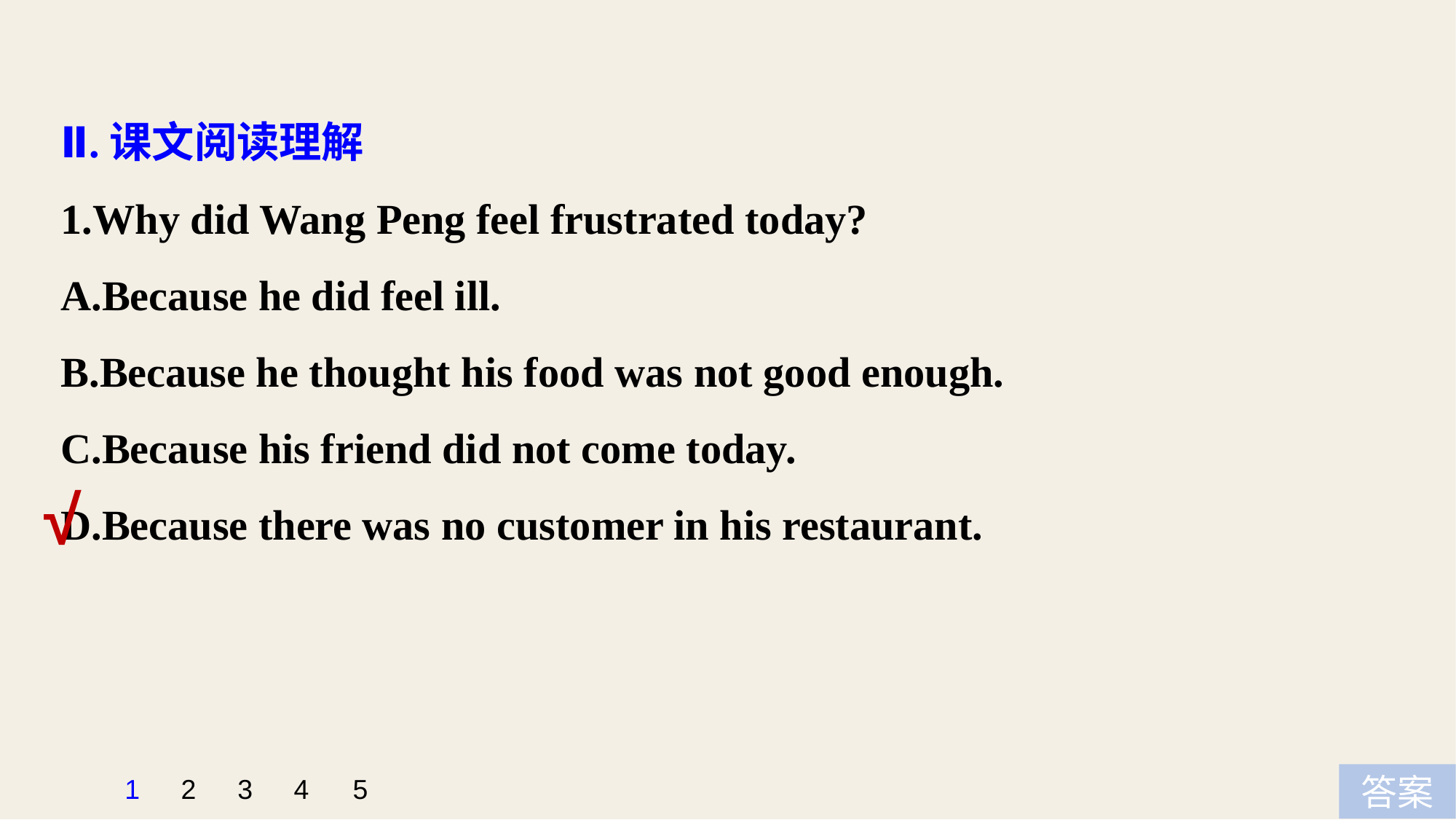

Ⅱ.课文阅读理解
1.Why did Wang Peng feel frustrated today?
A.Because he did feel ill.
B.Because he thought his food was not good enough.
C.Because his friend did not come today.
D.Because there was no customer in his restaurant.
√
5
1
2
3
4
答案